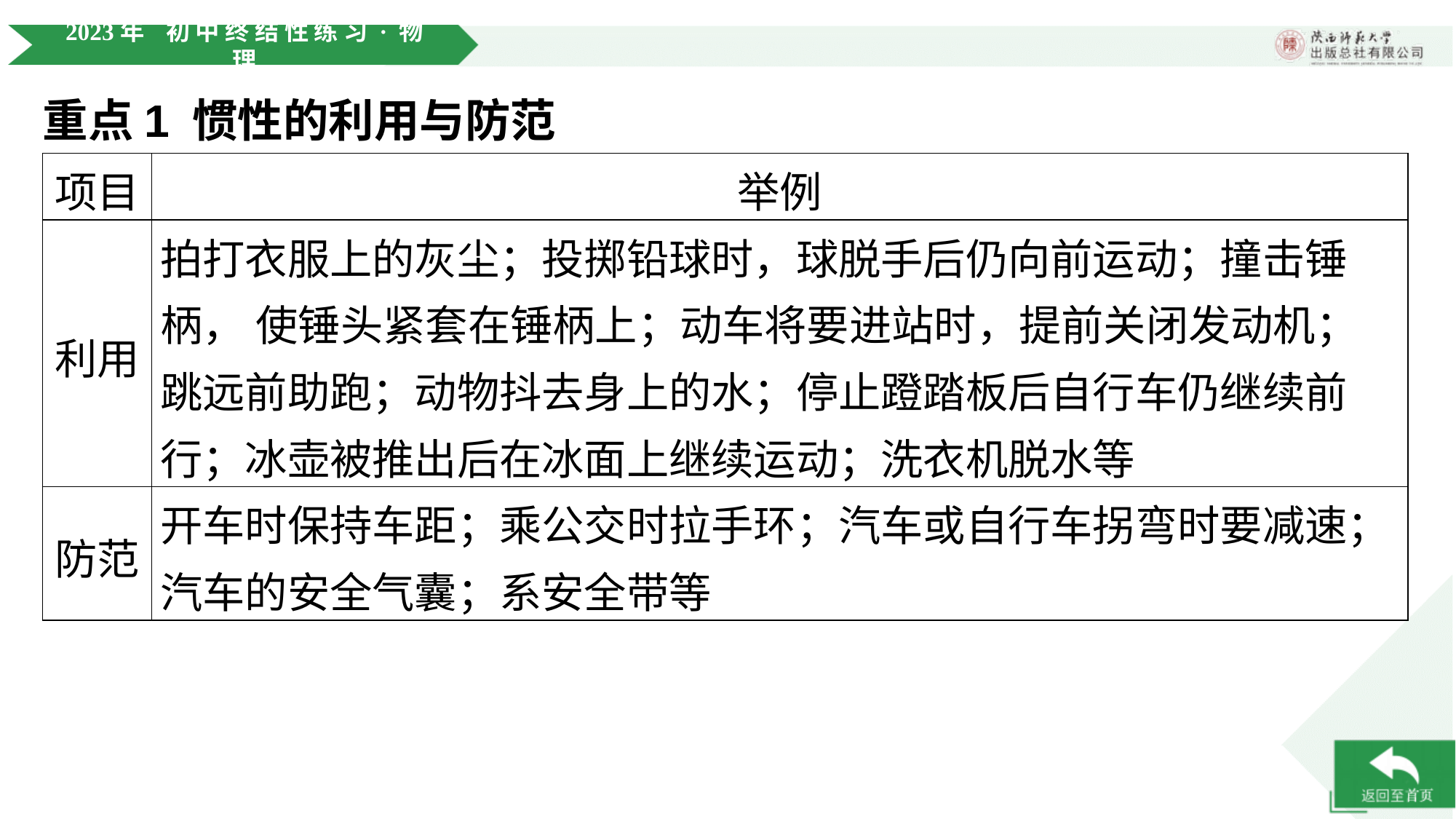

重点1 惯性的利用与防范
| 项目 | 举例 |
| --- | --- |
| 利用 | 拍打衣服上的灰尘；投掷铅球时，球脱手后仍向前运动；撞击锤 柄， 使锤头紧套在锤柄上；动车将要进站时，提前关闭发动机； 跳远前助跑；动物抖去身上的水；停止蹬踏板后自行车仍继续前 行；冰壶被推出后在冰面上继续运动；洗衣机脱水等 |
| 防范 | 开车时保持车距；乘公交时拉手环；汽车或自行车拐弯时要减速； 汽车的安全气囊；系安全带等 |